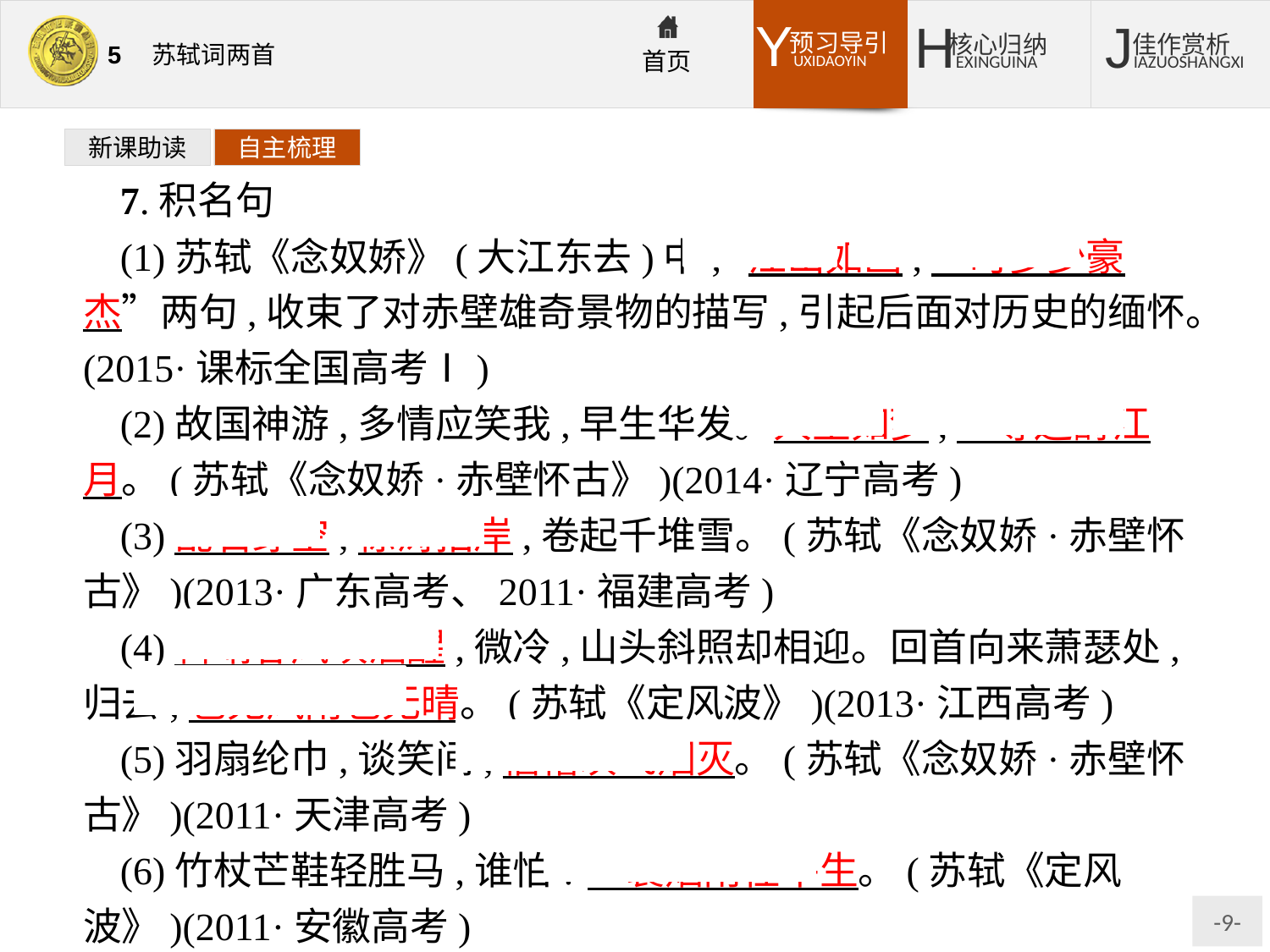

新课助读
自主梳理
7.积名句
(1)苏轼《念奴娇》(大江东去)中,“江山如画,一时多少豪杰”两句,收束了对赤壁雄奇景物的描写,引起后面对历史的缅怀。(2015·课标全国高考Ⅰ)
(2)故国神游,多情应笑我,早生华发。人生如梦,一尊还酹江月。(苏轼《念奴娇·赤壁怀古》)(2014·辽宁高考)
(3)乱石穿空,惊涛拍岸,卷起千堆雪。(苏轼《念奴娇·赤壁怀古》)(2013·广东高考、2011·福建高考)
(4)料峭春风吹酒醒,微冷,山头斜照却相迎。回首向来萧瑟处,归去,也无风雨也无晴。(苏轼《定风波》)(2013·江西高考)
(5)羽扇纶巾,谈笑间,樯橹灰飞烟灭。(苏轼《念奴娇·赤壁怀古》)(2011·天津高考)
(6)竹杖芒鞋轻胜马,谁怕?一蓑烟雨任平生。(苏轼《定风波》)(2011·安徽高考)